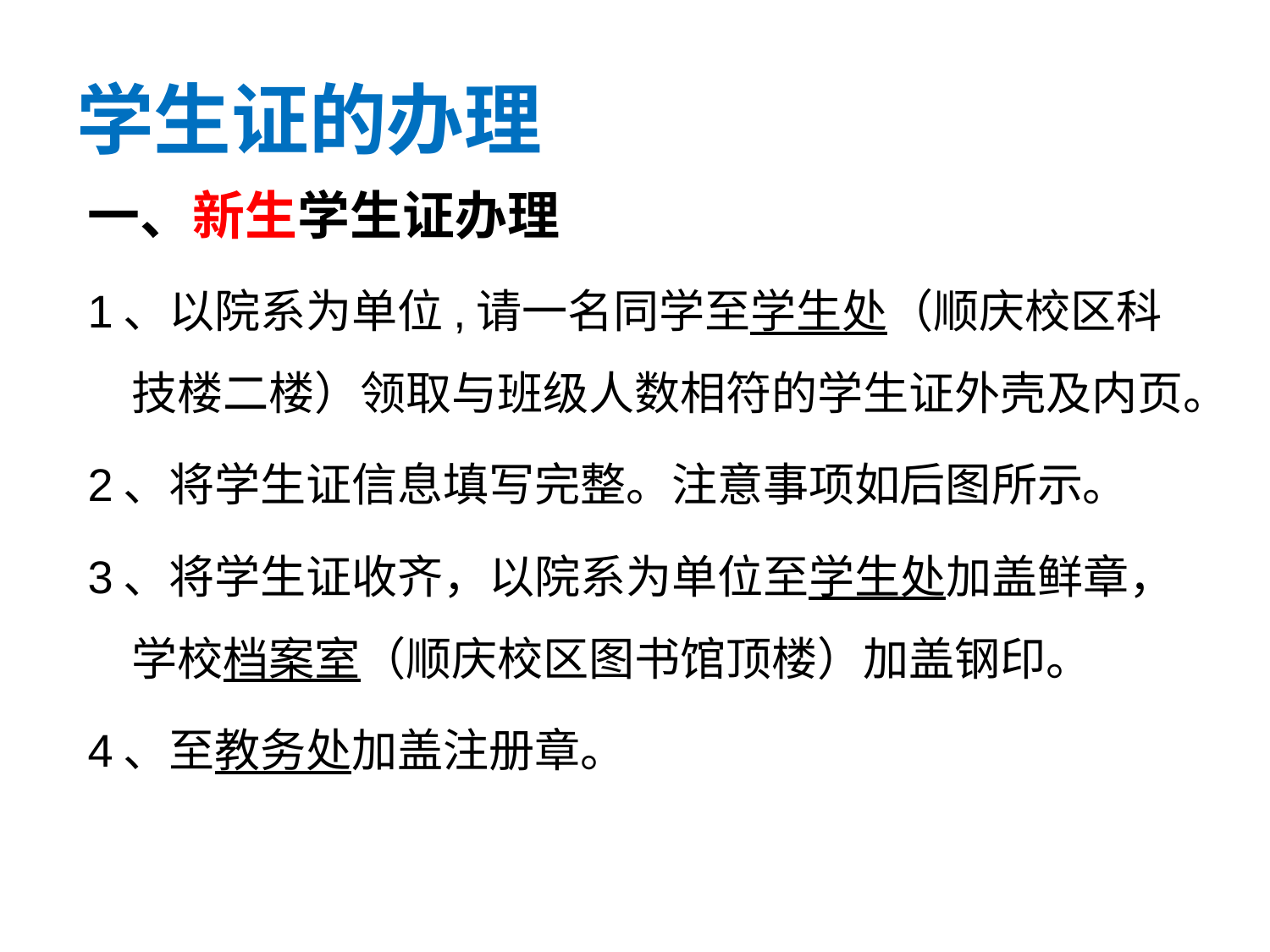

# 学生证的办理
一、新生学生证办理
1、以院系为单位,请一名同学至学生处（顺庆校区科技楼二楼）领取与班级人数相符的学生证外壳及内页。
2、将学生证信息填写完整。注意事项如后图所示。
3、将学生证收齐，以院系为单位至学生处加盖鲜章，学校档案室（顺庆校区图书馆顶楼）加盖钢印。
4、至教务处加盖注册章。